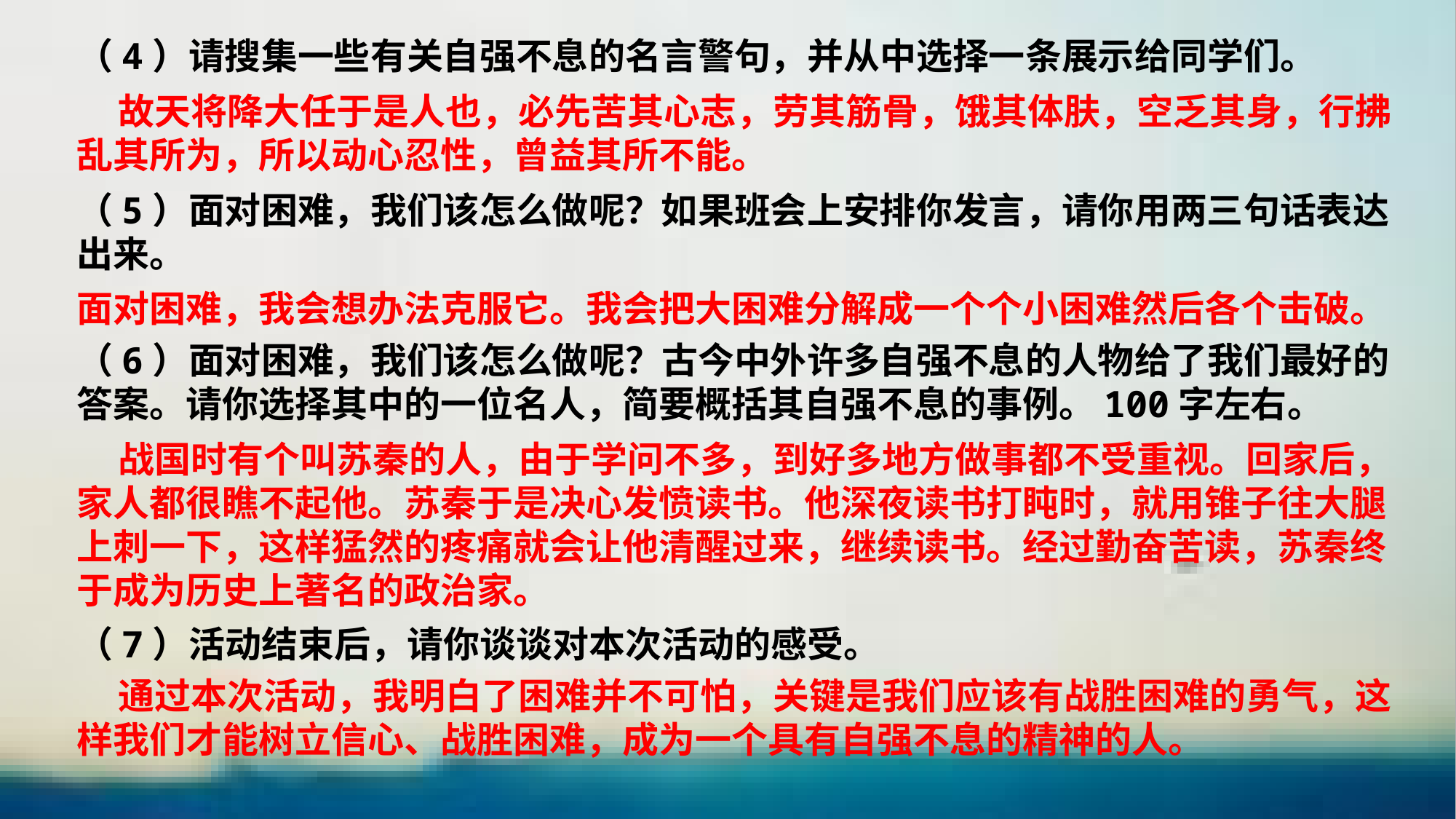

（4）请搜集一些有关自强不息的名言警句，并从中选择一条展示给同学们。
    故天将降大任于是人也，必先苦其心志，劳其筋骨，饿其体肤，空乏其身，行拂乱其所为，所以动心忍性，曾益其所不能。
（5）面对困难，我们该怎么做呢？如果班会上安排你发言，请你用两三句话表达出来。
面对困难，我会想办法克服它。我会把大困难分解成一个个小困难然后各个击破。
（6）面对困难，我们该怎么做呢？古今中外许多自强不息的人物给了我们最好的答案。请你选择其中的一位名人，简要概括其自强不息的事例。100字左右。
    战国时有个叫苏秦的人，由于学问不多，到好多地方做事都不受重视。回家后，家人都很瞧不起他。苏秦于是决心发愤读书。他深夜读书打盹时，就用锥子往大腿上刺一下，这样猛然的疼痛就会让他清醒过来，继续读书。经过勤奋苦读，苏秦终于成为历史上著名的政治家。
（7）活动结束后，请你谈谈对本次活动的感受。
    通过本次活动，我明白了困难并不可怕，关键是我们应该有战胜困难的勇气，这样我们才能树立信心、战胜困难，成为一个具有自强不息的精神的人。